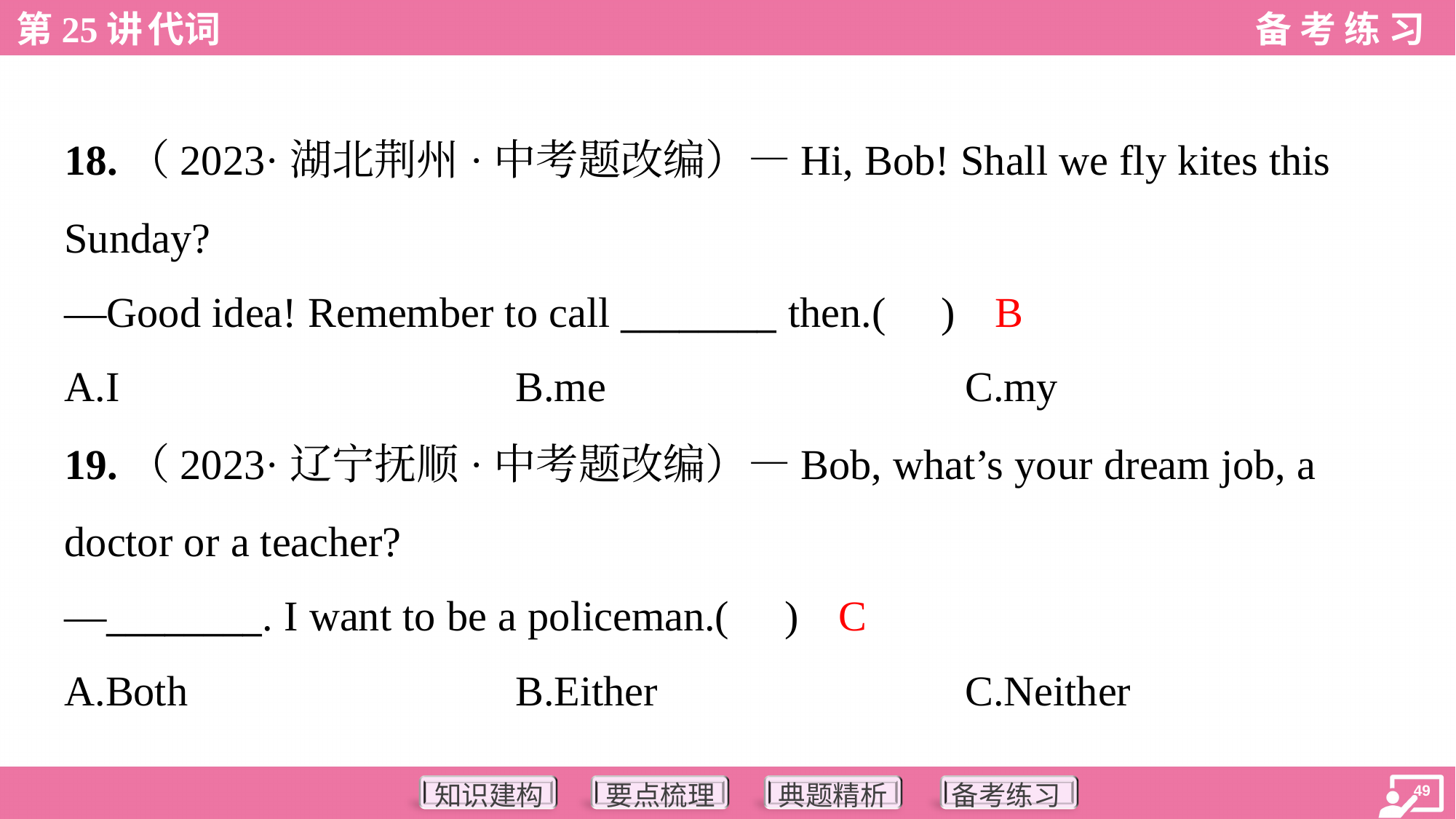

18.（2023·湖北荆州·中考题改编）—Hi, Bob! Shall we fly kites this
Sunday?
—Good idea! Remember to call ________ then.(     )
B
A.I	B.me	C.my
19.（2023·辽宁抚顺·中考题改编）—Bob, what’s your dream job, a
doctor or a teacher?
—________. I want to be a policeman.(     )
C
A.Both	B.Either	C.Neither